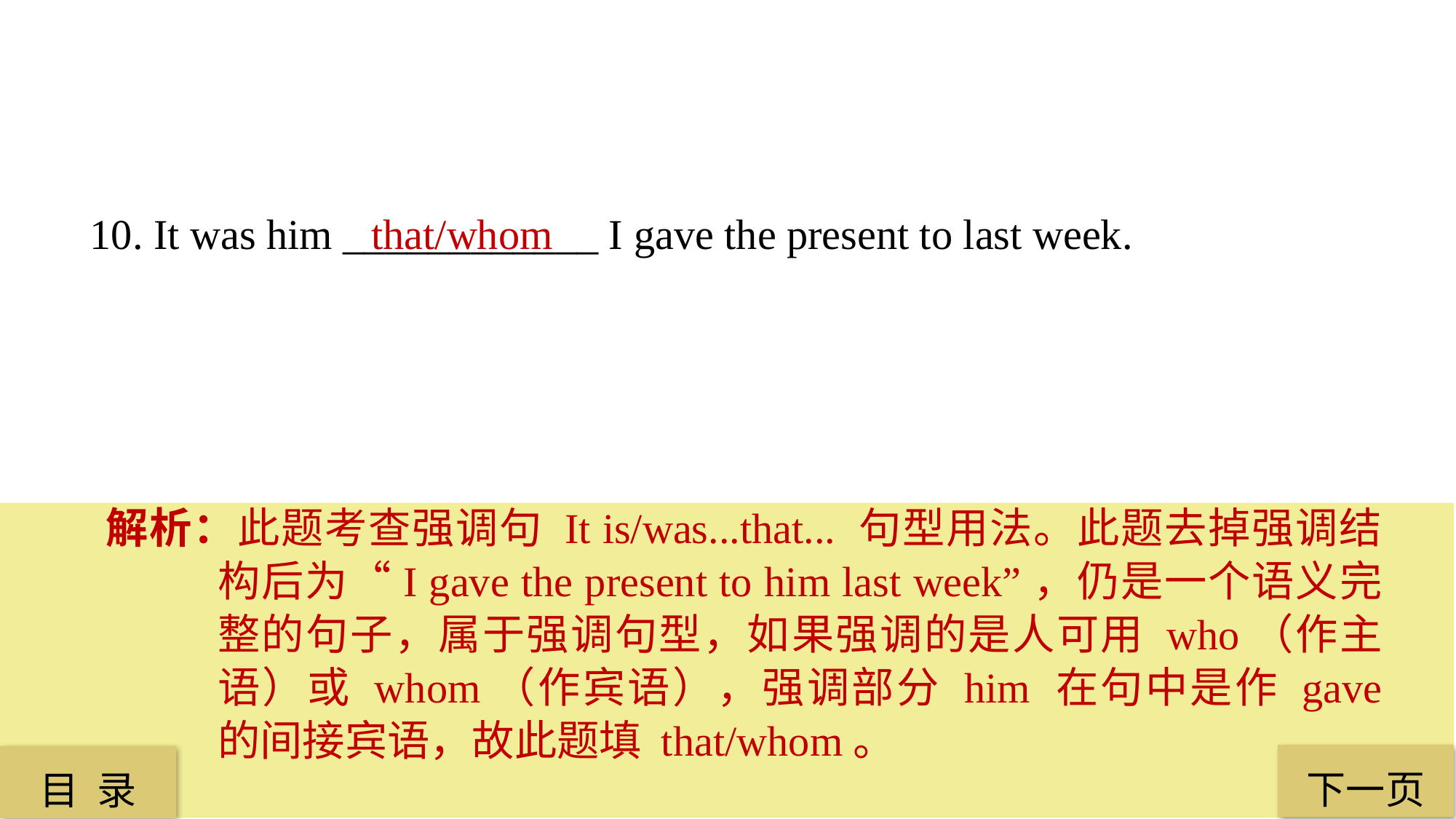

10. It was him ____________ I gave the present to last week.
 that/whom
解析：此题考查强调句 It is/was...that... 句型用法。此题去掉强调结构后为“I gave the present to him last week”，仍是一个语义完整的句子，属于强调句型，如果强调的是人可用 who（作主语）或 whom（作宾语），强调部分 him 在句中是作 gave 的间接宾语，故此题填 that/whom。